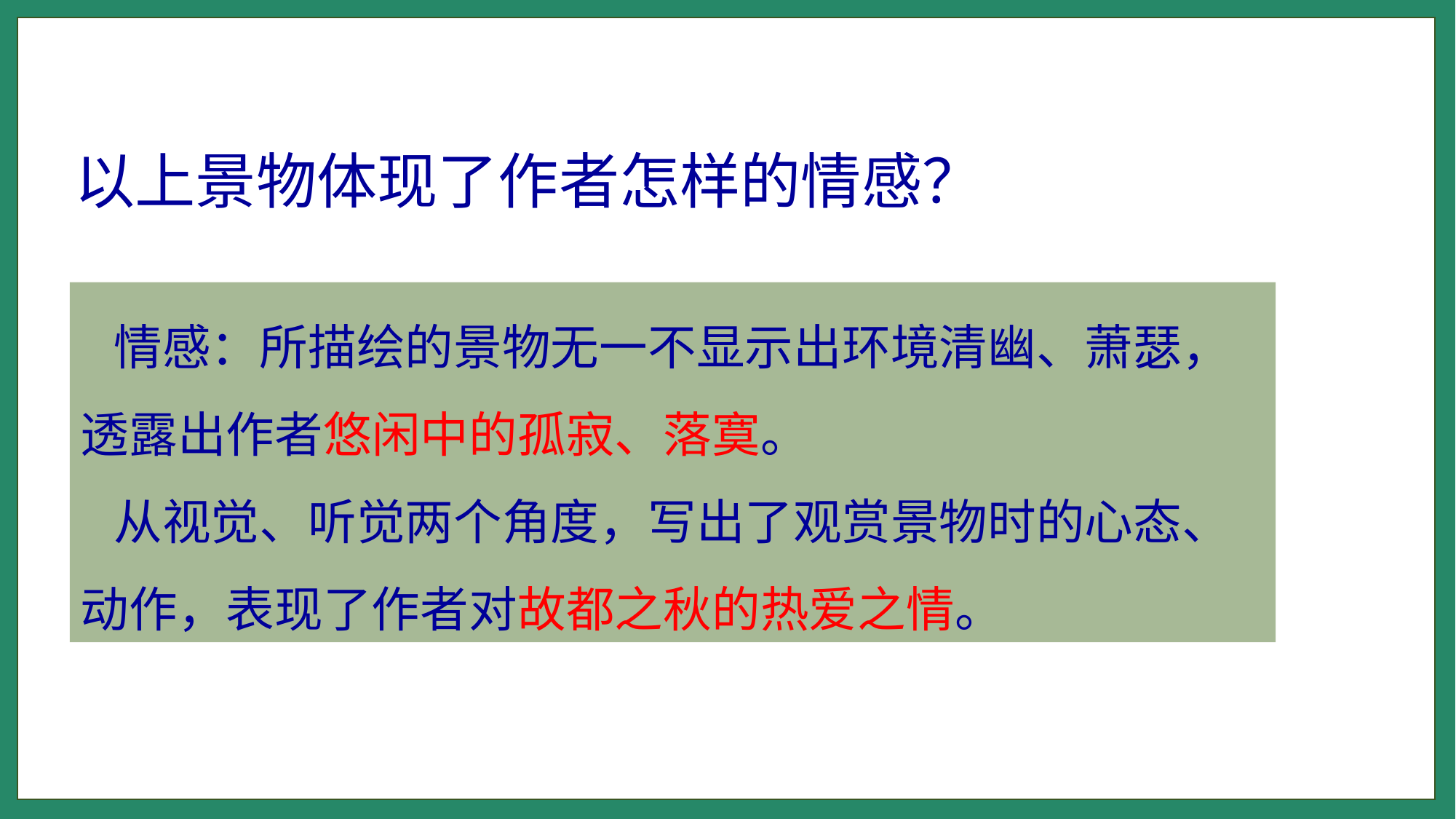

以上景物体现了作者怎样的情感？
  情感：所描绘的景物无一不显示出环境清幽、萧瑟，透露出作者悠闲中的孤寂、落寞。
  从视觉、听觉两个角度，写出了观赏景物时的心态、动作，表现了作者对故都之秋的热爱之情。